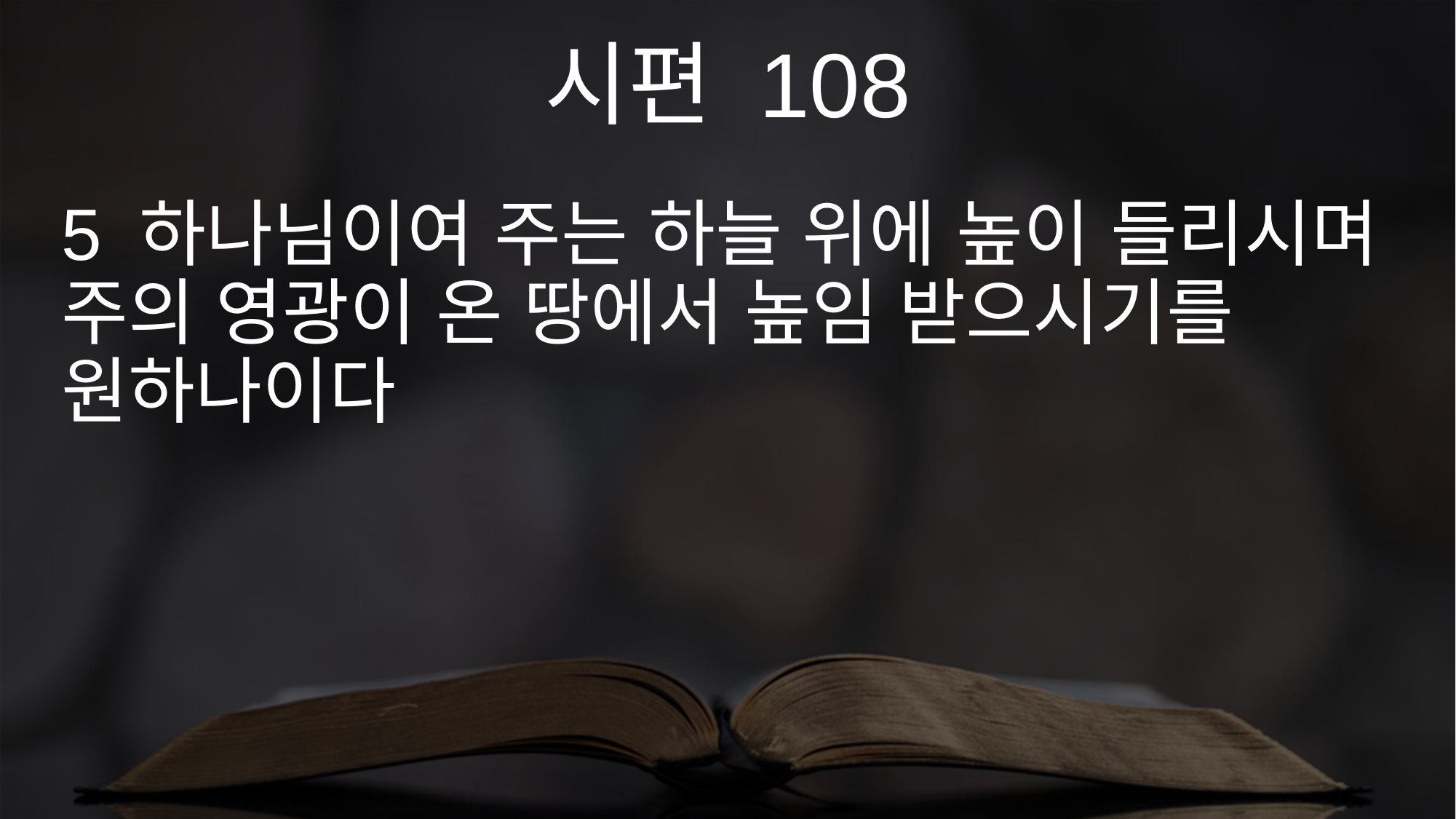

시편 108
5 하나님이여 주는 하늘 위에 높이 들리시며 주의 영광이 온 땅에서 높임 받으시기를 원하나이다